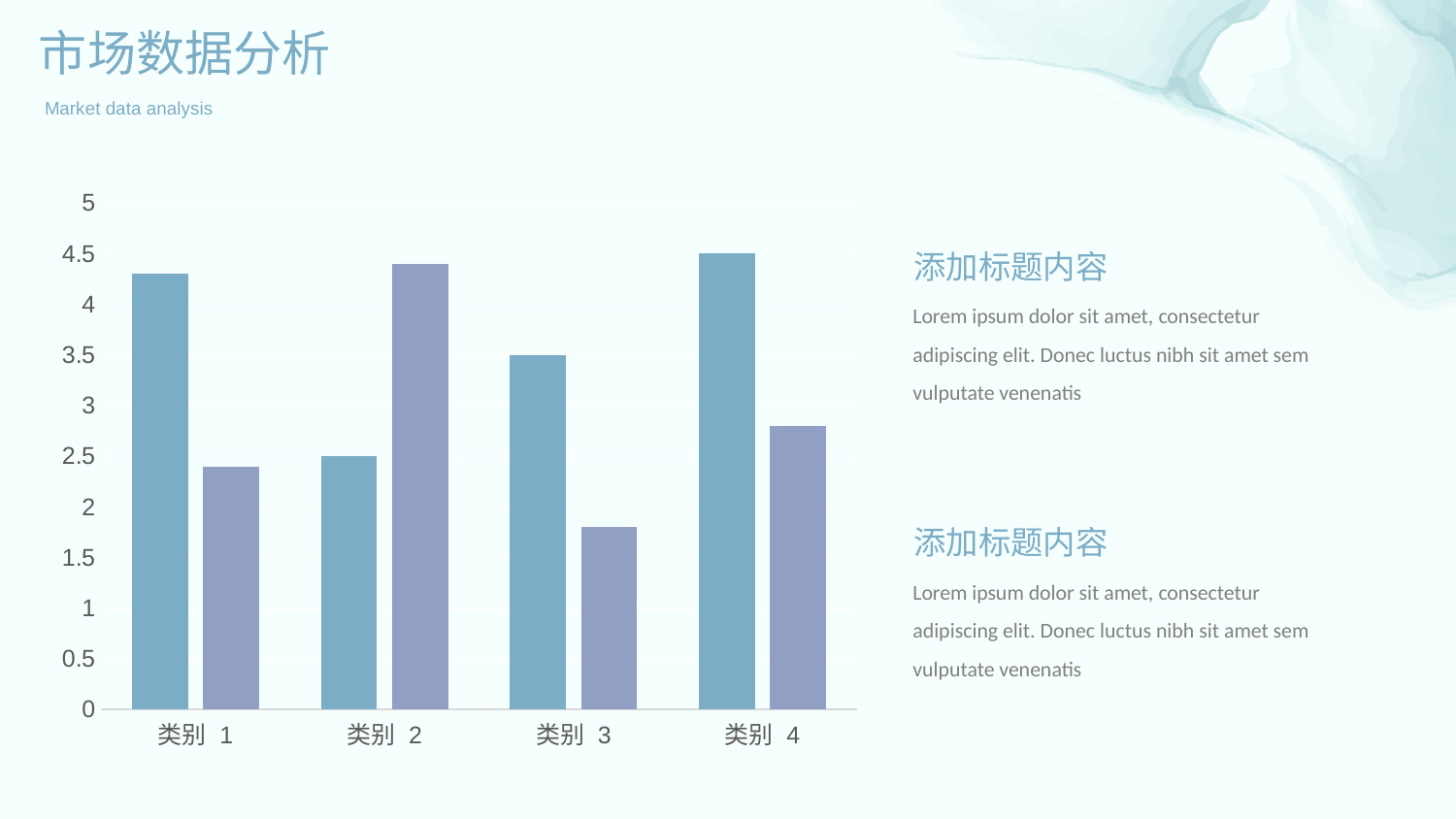

市场数据分析
Market data analysis

### Chart

| Category | 系列 1 | 系列 2 |
|---|---|---|
| 类别 1 | 4.3 | 2.4 |
| 类别 2 | 2.5 | 4.4 |
| 类别 3 | 3.5 | 1.8 |
| 类别 4 | 4.5 | 2.8 |
添加标题内容
Lorem ipsum dolor sit amet, consectetur adipiscing elit. Donec luctus nibh sit amet sem vulputate venenatis
添加标题内容
Lorem ipsum dolor sit amet, consectetur adipiscing elit. Donec luctus nibh sit amet sem vulputate venenatis